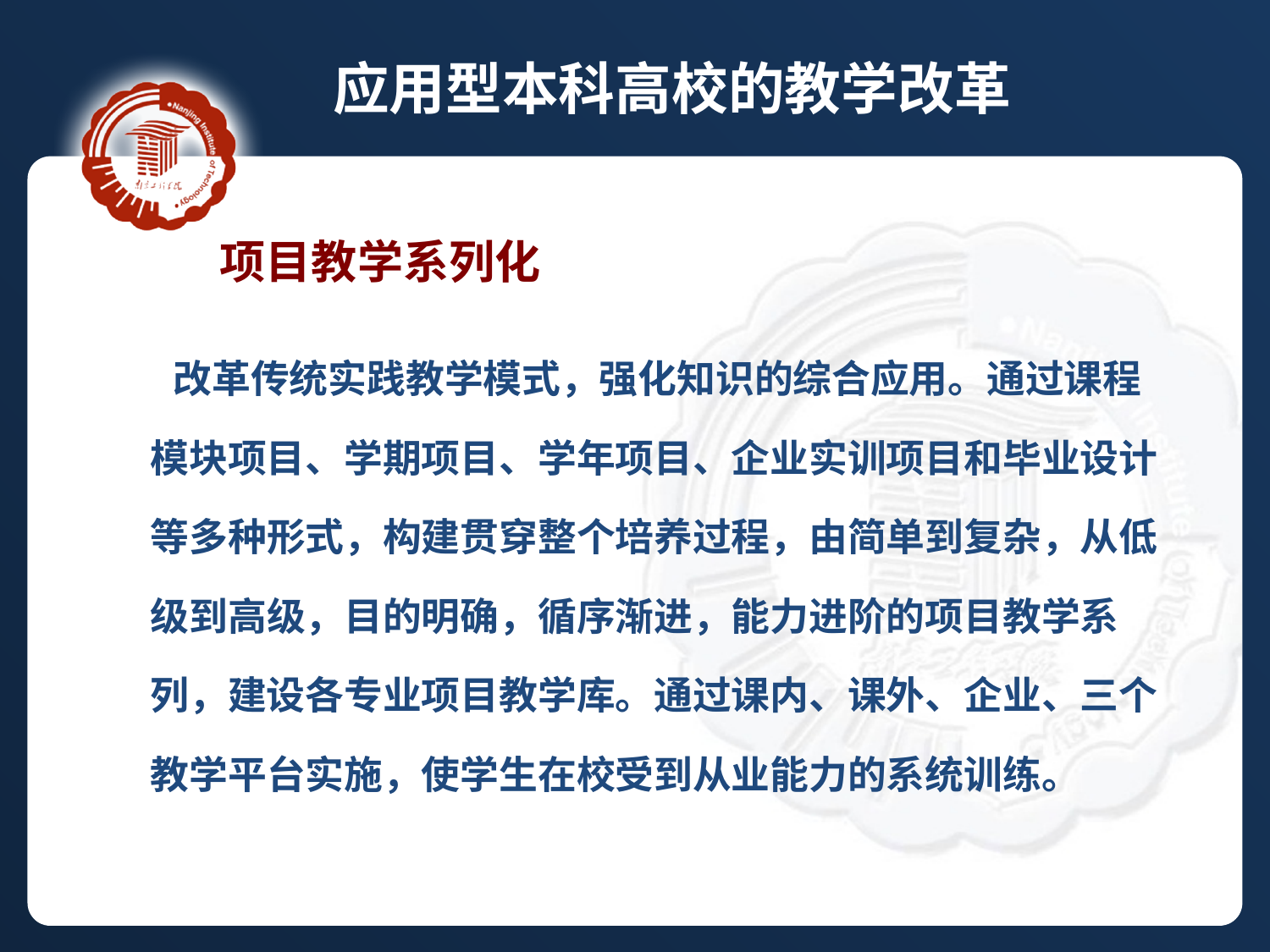

应用型本科高校的教学改革
                      项目教学系列化

      改革传统实践教学模式，强化知识的综合应用。通过课程模块项目、学期项目、学年项目、企业实训项目和毕业设计等多种形式，构建贯穿整个培养过程，由简单到复杂，从低级到高级，目的明确，循序渐进，能力进阶的项目教学系列，建设各专业项目教学库。通过课内、课外、企业、三个教学平台实施，使学生在校受到从业能力的系统训练。